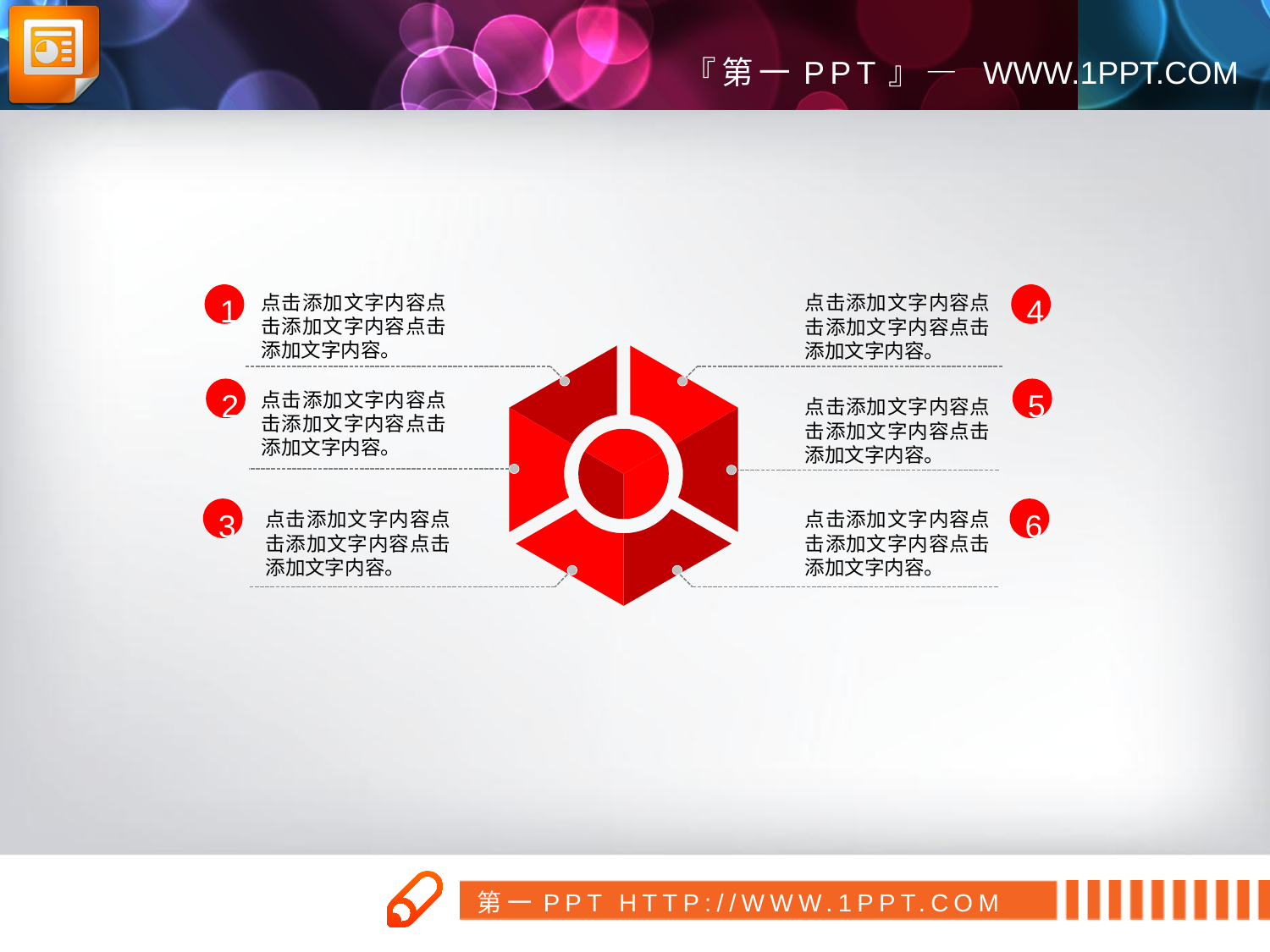

点击添加文字内容点击添加文字内容点击添加文字内容。

1
点击添加文字内容点击添加文字内容点击添加文字内容。

4

2

5
点击添加文字内容点击添加文字内容点击添加文字内容。
点击添加文字内容点击添加文字内容点击添加文字内容。

3

6
点击添加文字内容点击添加文字内容点击添加文字内容。
点击添加文字内容点击添加文字内容点击添加文字内容。